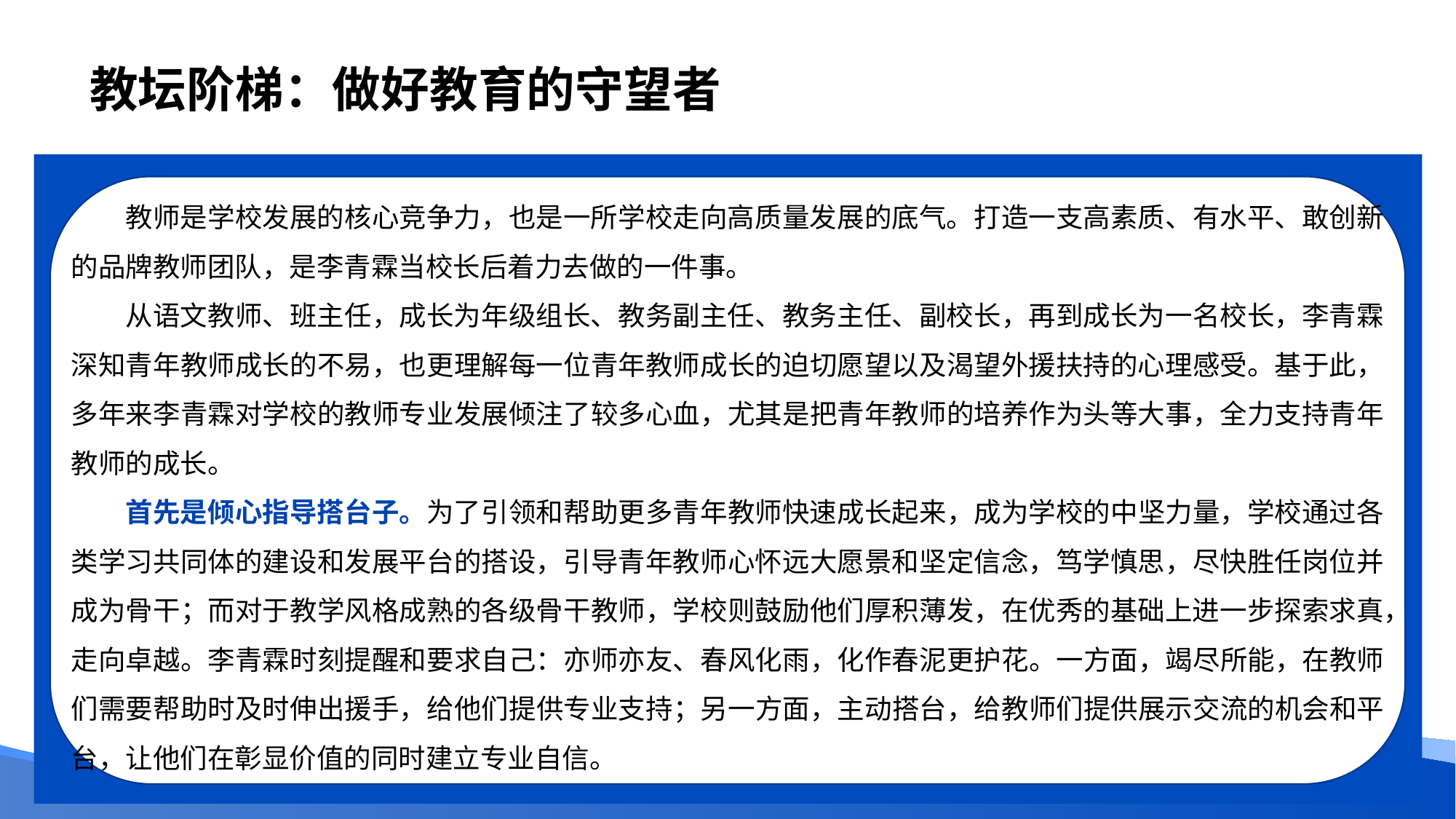

# 教坛阶梯：做好教育的守望者

教师是学校发展的核心竞争力，也是一所学校走向高质量发展的底气。打造一支高素质、有水平、敢创新的品牌教师团队，是李青霖当校长后着力去做的一件事。
从语文教师、班主任，成长为年级组长、教务副主任、教务主任、副校长，再到成长为一名校长，李青霖深知青年教师成长的不易，也更理解每一位青年教师成长的迫切愿望以及渴望外援扶持的心理感受。基于此，多年来李青霖对学校的教师专业发展倾注了较多心血，尤其是把青年教师的培养作为头等大事，全力支持青年教师的成长。
首先是倾心指导搭台子。为了引领和帮助更多青年教师快速成长起来，成为学校的中坚力量，学校通过各类学习共同体的建设和发展平台的搭设，引导青年教师心怀远大愿景和坚定信念，笃学慎思，尽快胜任岗位并成为骨干；而对于教学风格成熟的各级骨干教师，学校则鼓励他们厚积薄发，在优秀的基础上进一步探索求真，走向卓越。李青霖时刻提醒和要求自己：亦师亦友、春风化雨，化作春泥更护花。一方面，竭尽所能，在教师们需要帮助时及时伸出援手，给他们提供专业支持；另一方面，主动搭台，给教师们提供展示交流的机会和平台，让他们在彰显价值的同时建立专业自信。